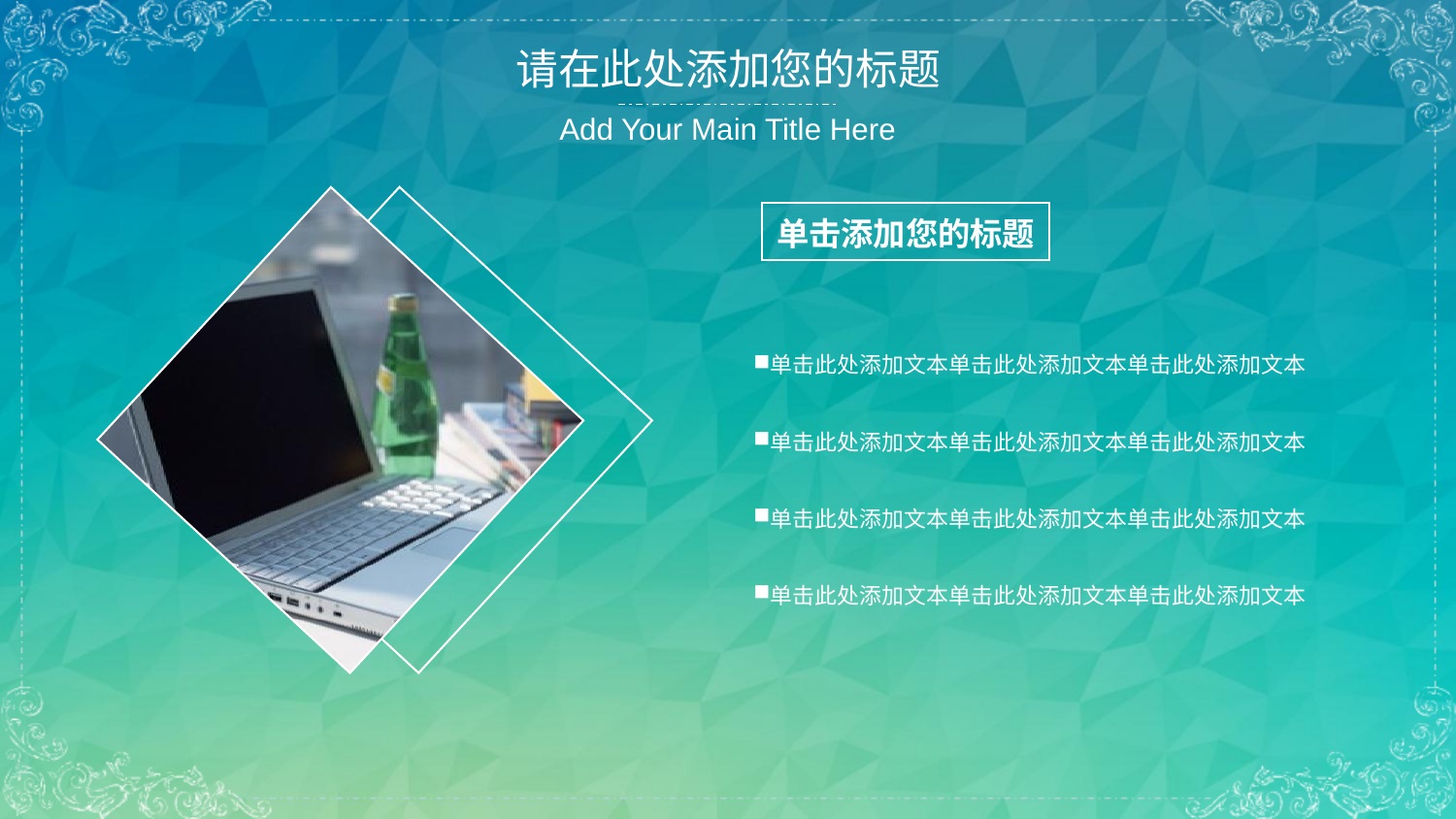

请在此处添加您的标题
Add Your Main Title Here

单击添加您的标题

单击此处添加文本单击此处添加文本单击此处添加文本

单击此处添加文本单击此处添加文本单击此处添加文本

单击此处添加文本单击此处添加文本单击此处添加文本

单击此处添加文本单击此处添加文本单击此处添加文本